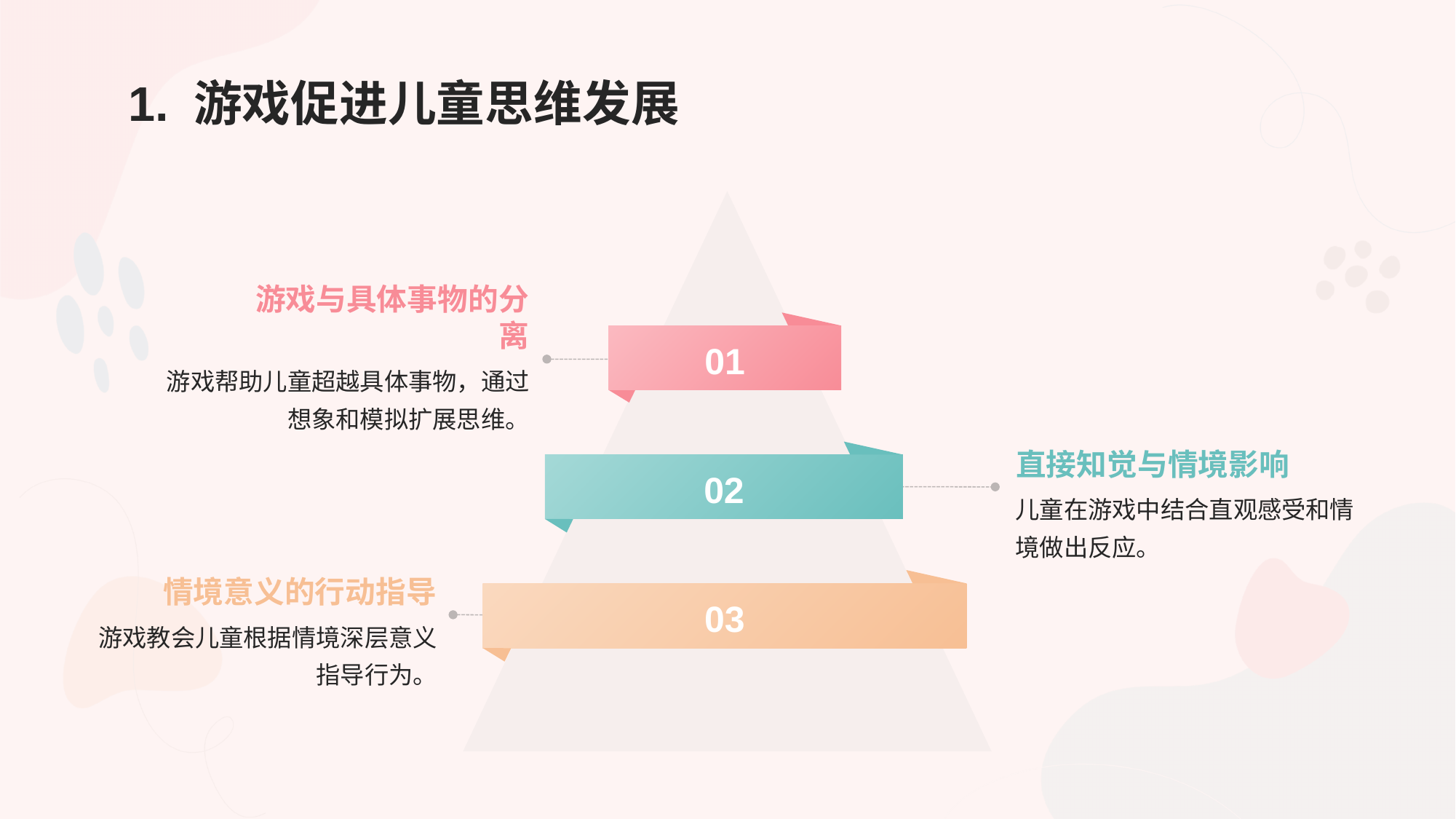

# 1. 游戏促进儿童思维发展

游戏与具体事物的分离

01
游戏帮助儿童超越具体事物，通过想象和模拟扩展思维。

直接知觉与情境影响

02
儿童在游戏中结合直观感受和情境做出反应。

情境意义的行动指导

03
游戏教会儿童根据情境深层意义指导行为。